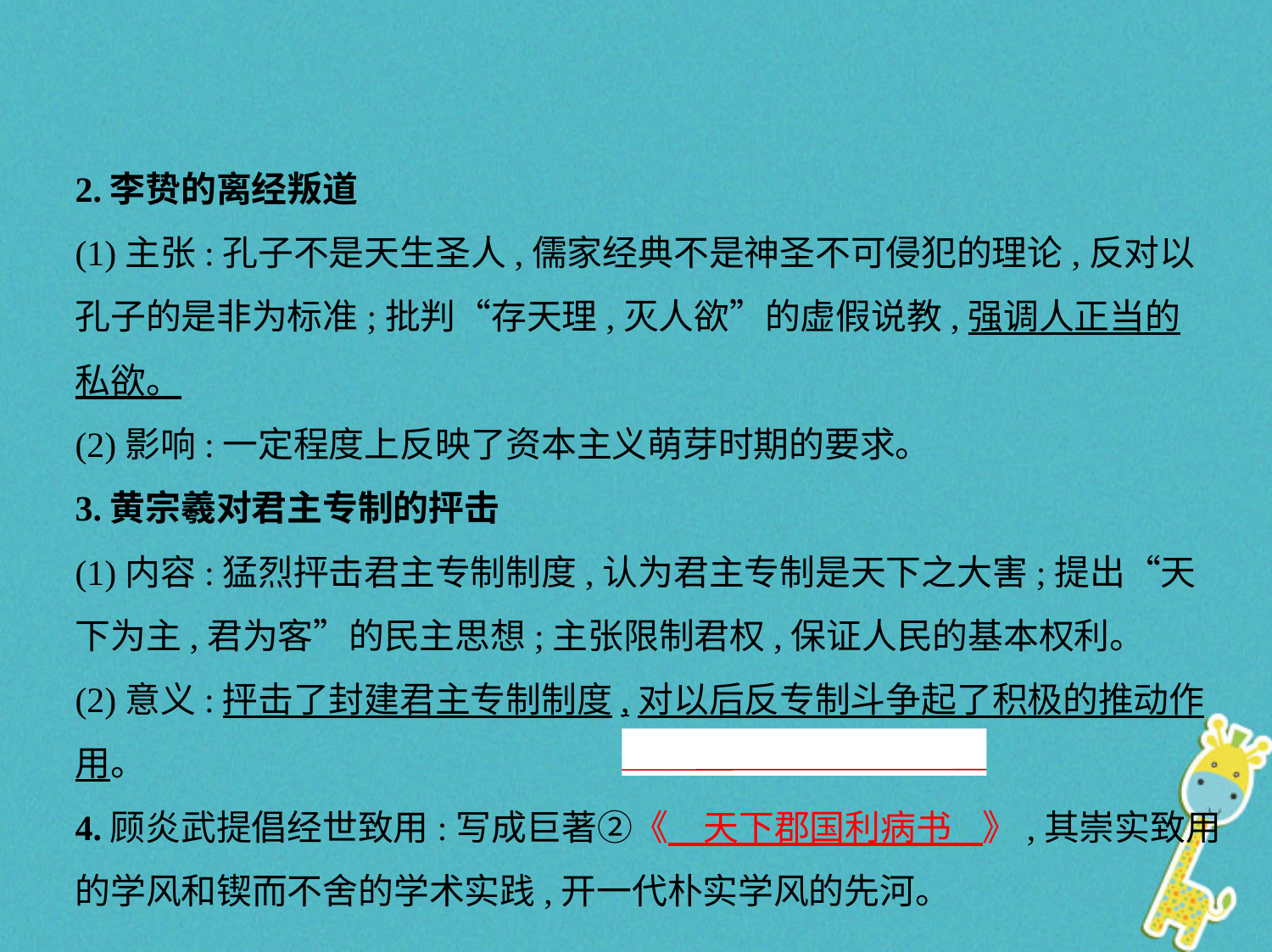

2.李贽的离经叛道
(1)主张:孔子不是天生圣人,儒家经典不是神圣不可侵犯的理论,反对以
孔子的是非为标准;批判“存天理,灭人欲”的虚假说教,强调人正当的
私欲。
(2)影响:一定程度上反映了资本主义萌芽时期的要求。
3.黄宗羲对君主专制的抨击
(1)内容:猛烈抨击君主专制制度,认为君主专制是天下之大害;提出“天
下为主,君为客”的民主思想;主张限制君权,保证人民的基本权利。
(2)意义:抨击了封建君主专制制度,对以后反专制斗争起了积极的推动作用。
4.顾炎武提倡经世致用:写成巨著②《　天下郡国利病书    》,其崇实致用的学风和锲而不舍的学术实践,开一代朴实学风的先河。